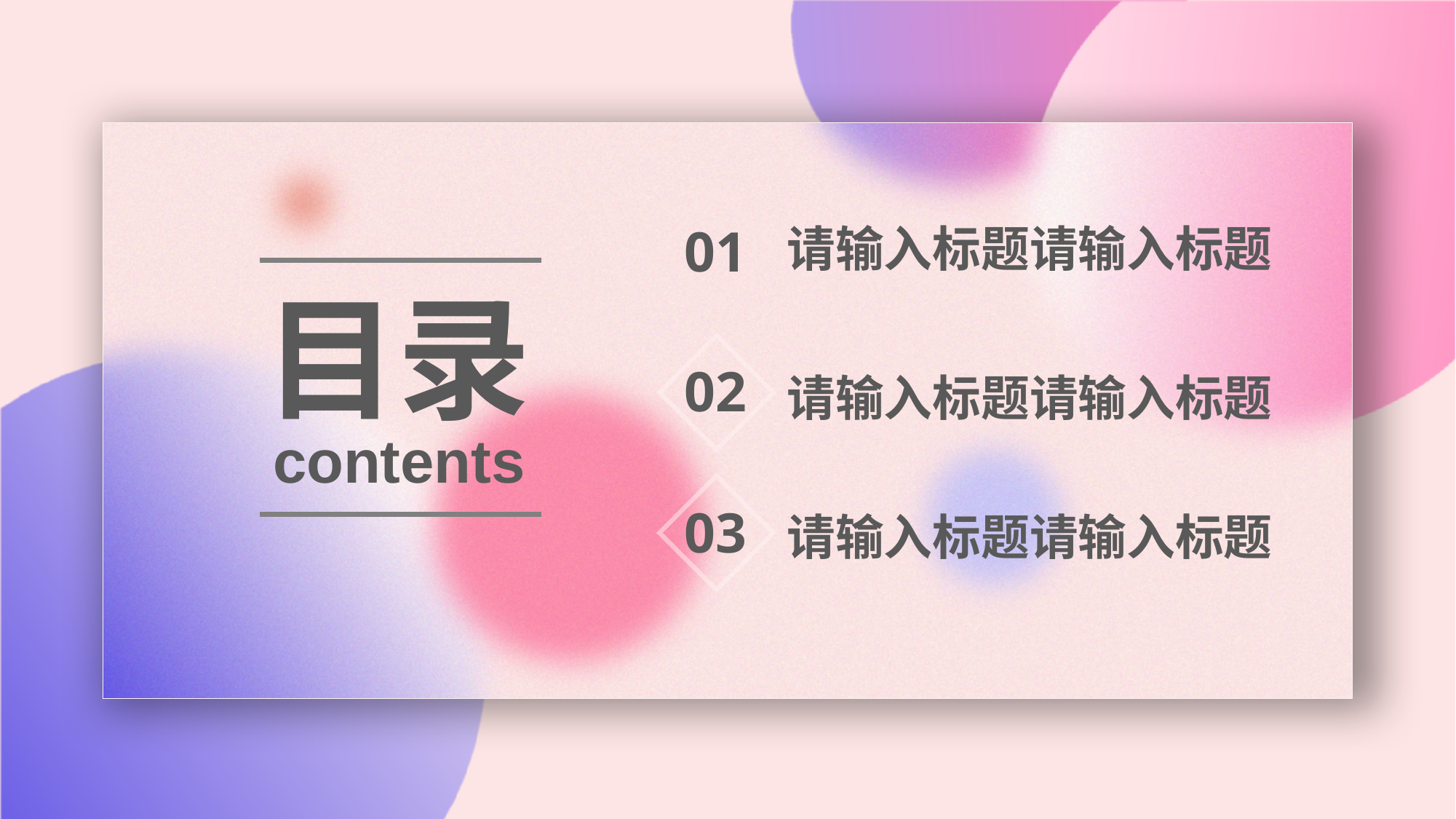

请输入标题请输入标题
01
目录
请输入标题请输入标题
02
contents
请输入标题请输入标题
03